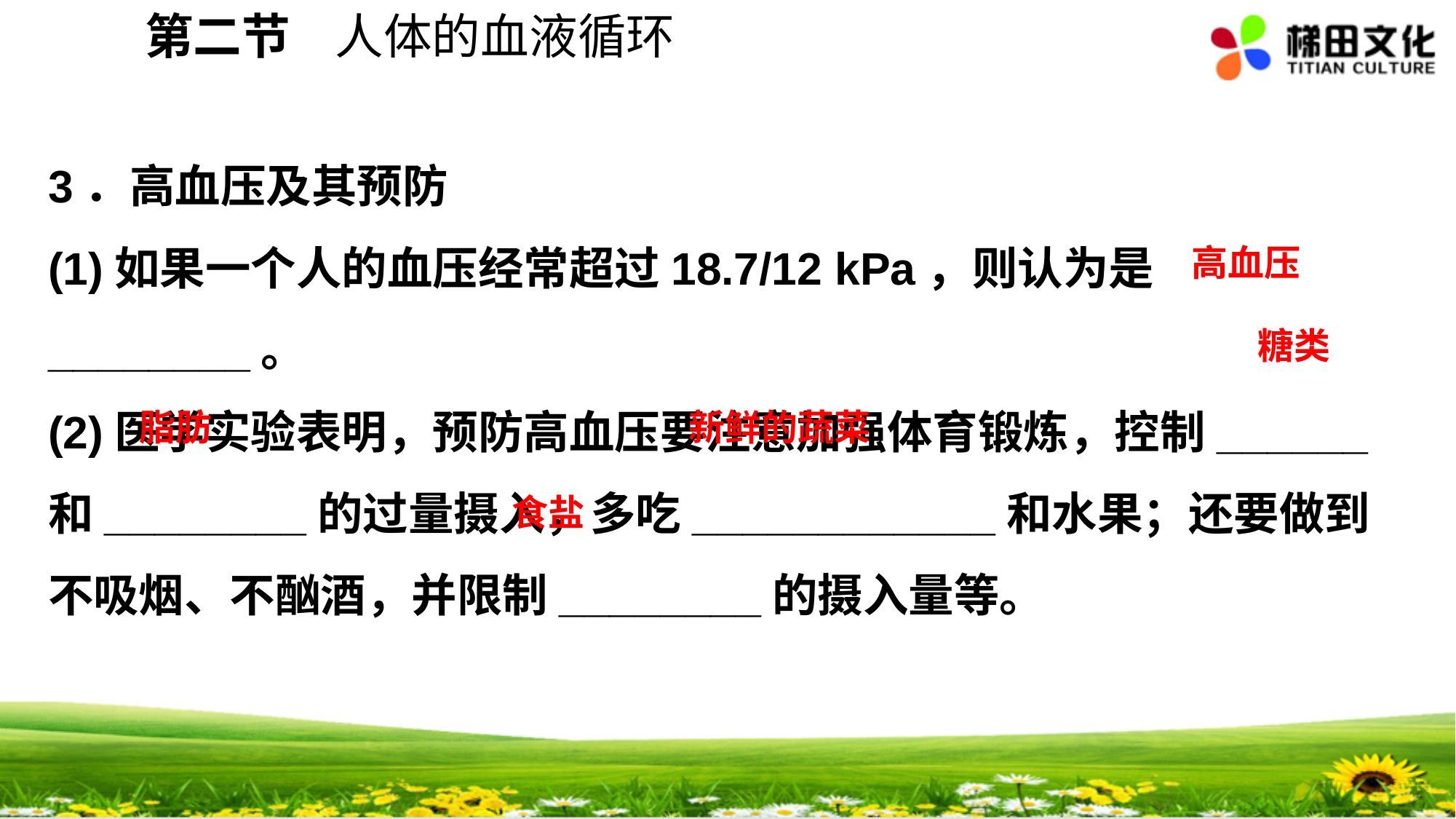

第二节    人体的血液循环
3．高血压及其预防
(1)如果一个人的血压经常超过18.7/12 kPa，则认为是________。
(2)医学实验表明，预防高血压要注意加强体育锻炼，控制______
和________的过量摄入，多吃____________和水果；还要做到不吸烟、不酗酒，并限制________的摄入量等。
高血压
糖类
新鲜的蔬菜
脂肪
食盐